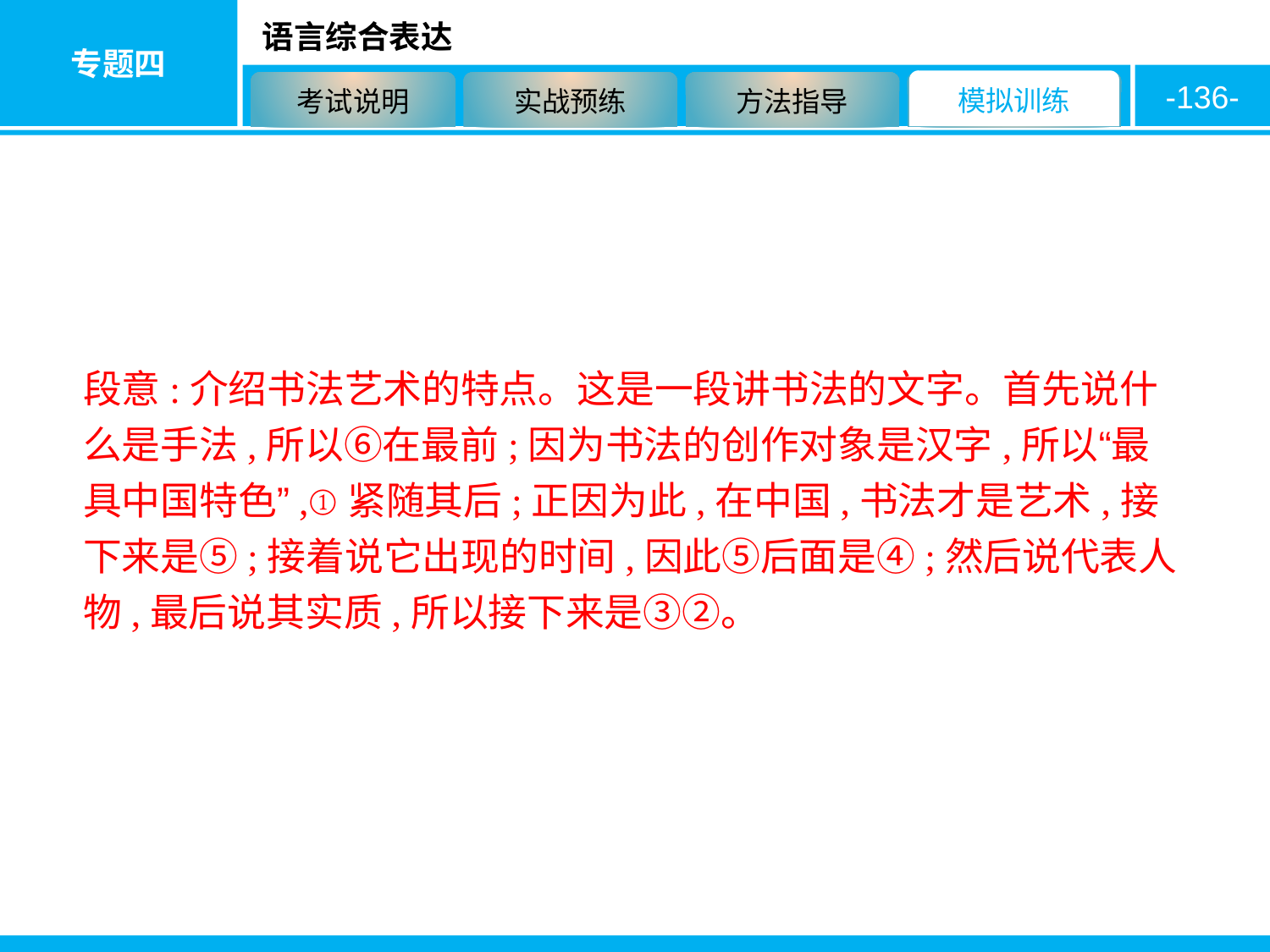

-136-
段意:介绍书法艺术的特点。这是一段讲书法的文字。首先说什么是手法,所以⑥在最前;因为书法的创作对象是汉字,所以“最具中国特色”,①紧随其后;正因为此,在中国,书法才是艺术,接下来是⑤;接着说它出现的时间,因此⑤后面是④;然后说代表人物,最后说其实质,所以接下来是③②。